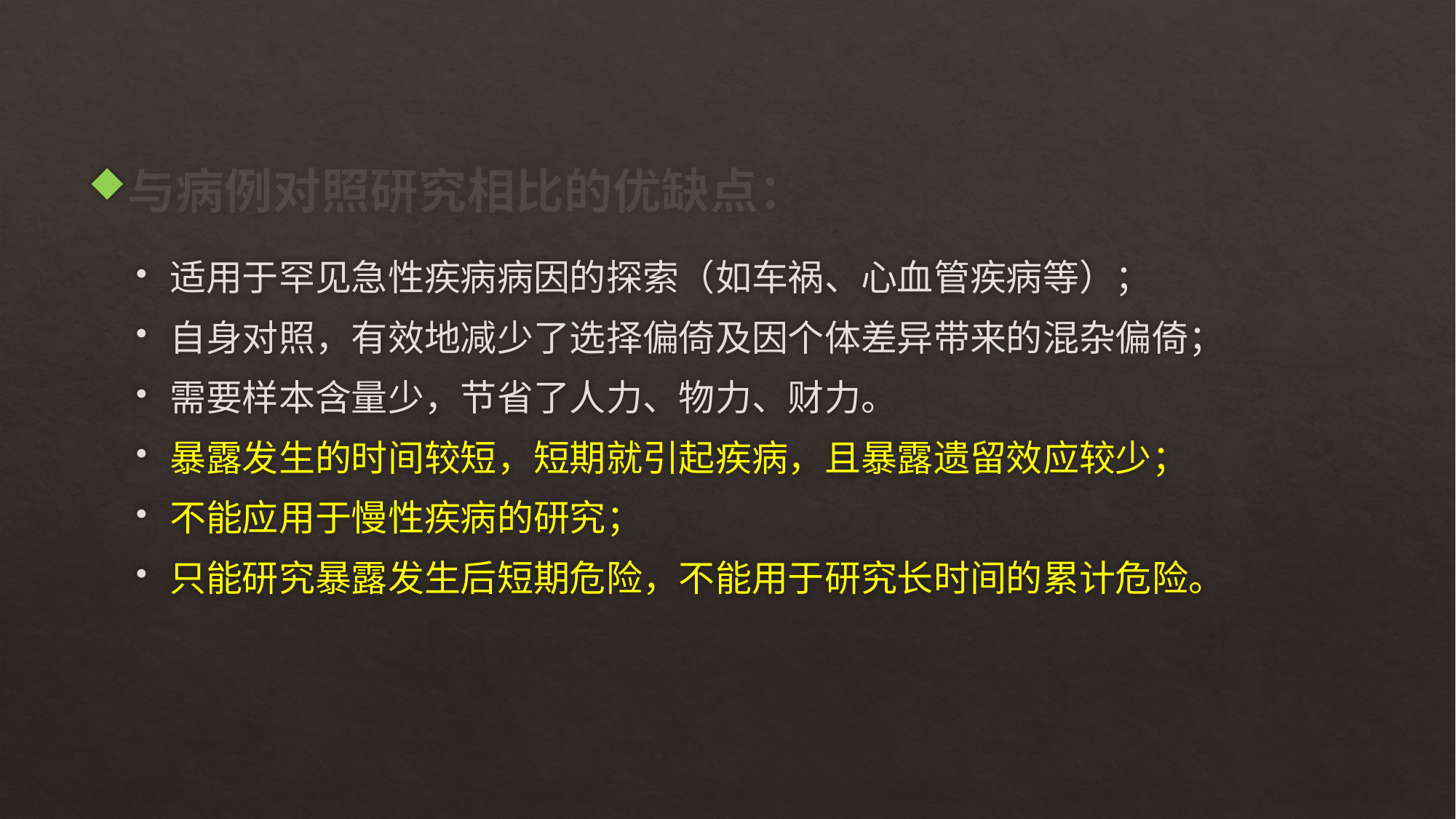

#
与病例对照研究相比的优缺点：
适用于罕见急性疾病病因的探索（如车祸、心血管疾病等）；
自身对照，有效地减少了选择偏倚及因个体差异带来的混杂偏倚；
需要样本含量少，节省了人力、物力、财力。
暴露发生的时间较短，短期就引起疾病，且暴露遗留效应较少；
不能应用于慢性疾病的研究；
只能研究暴露发生后短期危险，不能用于研究长时间的累计危险。